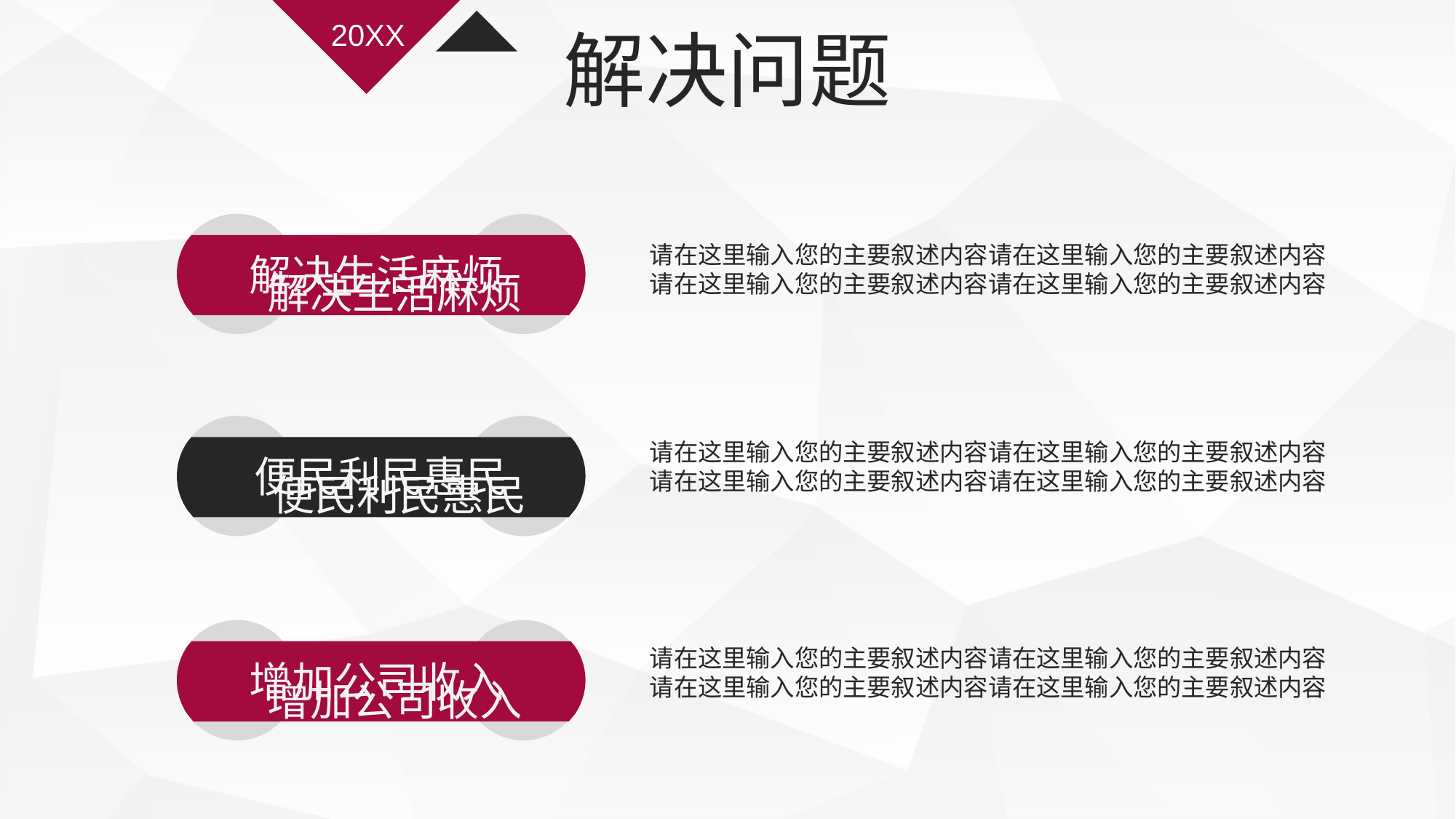

20XX
解决问题

解决生活麻烦
请在这里输入您的主要叙述内容请在这里输入您的主要叙述内容
请在这里输入您的主要叙述内容请在这里输入您的主要叙述内容

解决生活麻烦

便民利民惠民
请在这里输入您的主要叙述内容请在这里输入您的主要叙述内容
请在这里输入您的主要叙述内容请在这里输入您的主要叙述内容

便民利民惠民

增加公司收入
请在这里输入您的主要叙述内容请在这里输入您的主要叙述内容
请在这里输入您的主要叙述内容请在这里输入您的主要叙述内容

增加公司收入